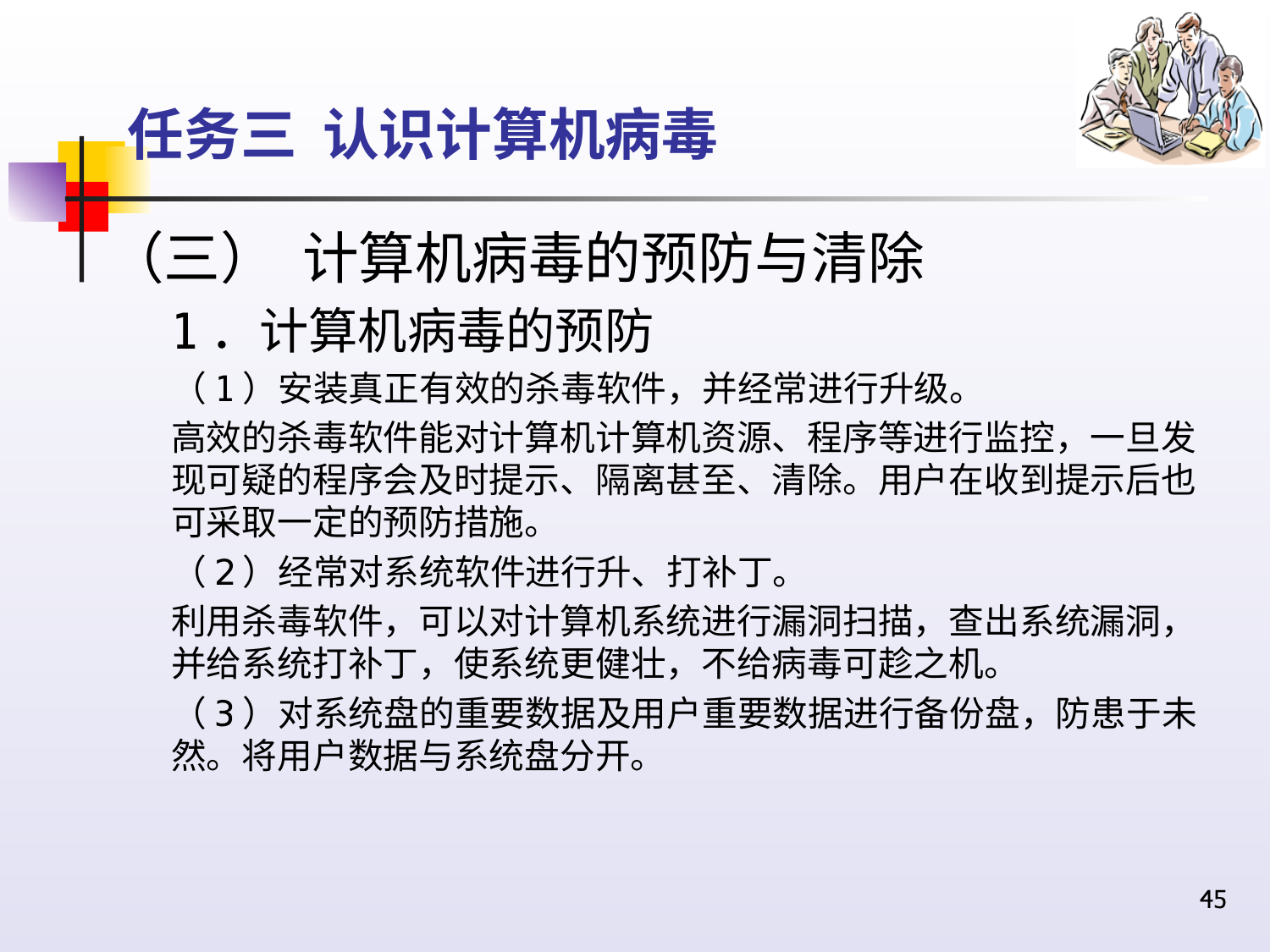

# 任务三  认识计算机病毒
（三）  计算机病毒的预防与清除
1．计算机病毒的预防
（1）安装真正有效的杀毒软件，并经常进行升级。
高效的杀毒软件能对计算机计算机资源、程序等进行监控，一旦发现可疑的程序会及时提示、隔离甚至、清除。用户在收到提示后也可采取一定的预防措施。
（2）经常对系统软件进行升、打补丁。
利用杀毒软件，可以对计算机系统进行漏洞扫描，查出系统漏洞，并给系统打补丁，使系统更健壮，不给病毒可趁之机。
（3）对系统盘的重要数据及用户重要数据进行备份盘，防患于未然。将用户数据与系统盘分开。

45